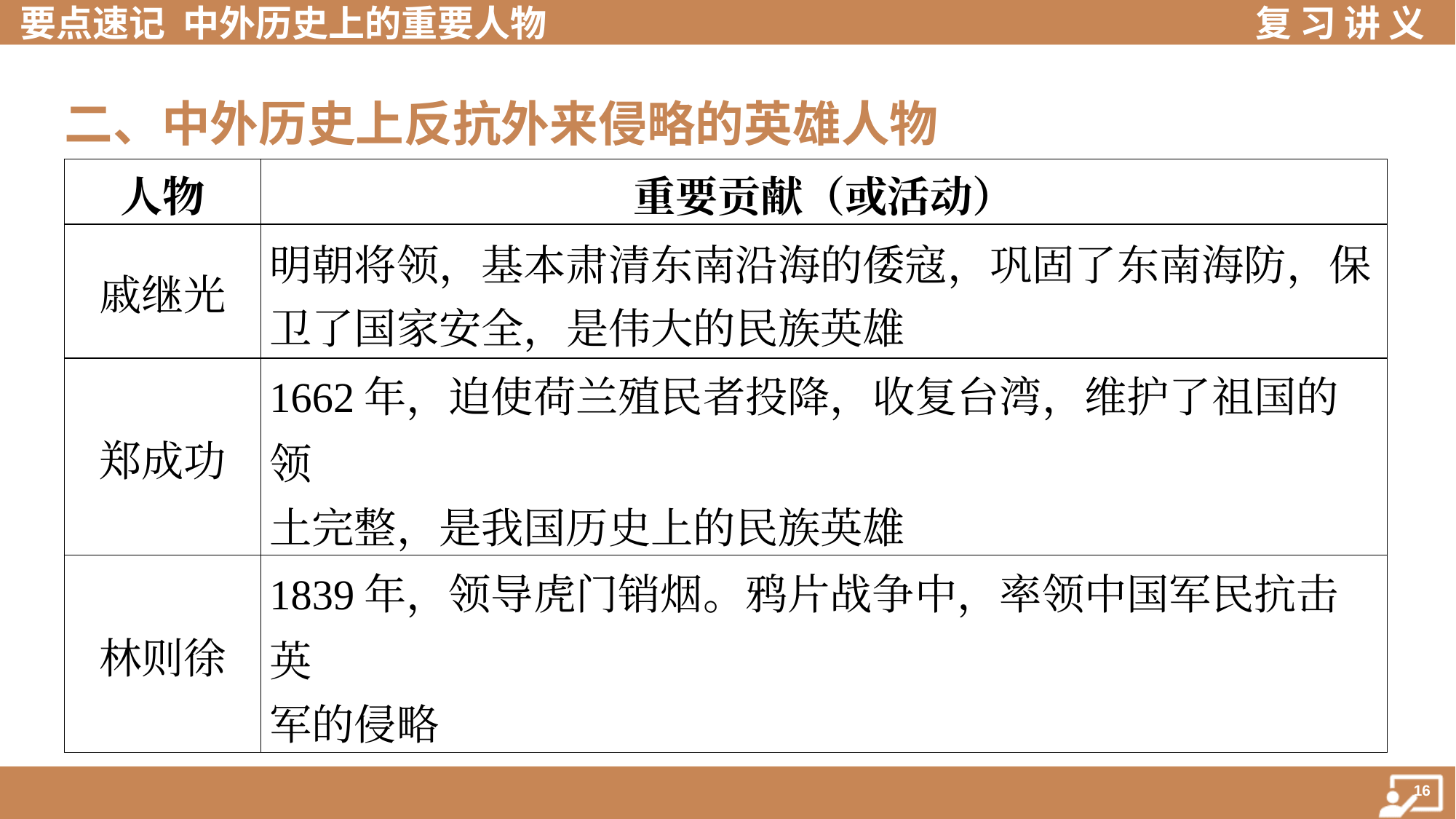

二、中外历史上反抗外来侵略的英雄人物
| 人物 | 重要贡献（或活动） |
| --- | --- |
| 戚继光 | 明朝将领，基本肃清东南沿海的倭寇，巩固了东南海防，保 卫了国家安全，是伟大的民族英雄 |
| 郑成功 | 1662年，迫使荷兰殖民者投降，收复台湾，维护了祖国的领 土完整，是我国历史上的民族英雄 |
| 林则徐 | 1839年，领导虎门销烟。鸦片战争中，率领中国军民抗击英 军的侵略 |